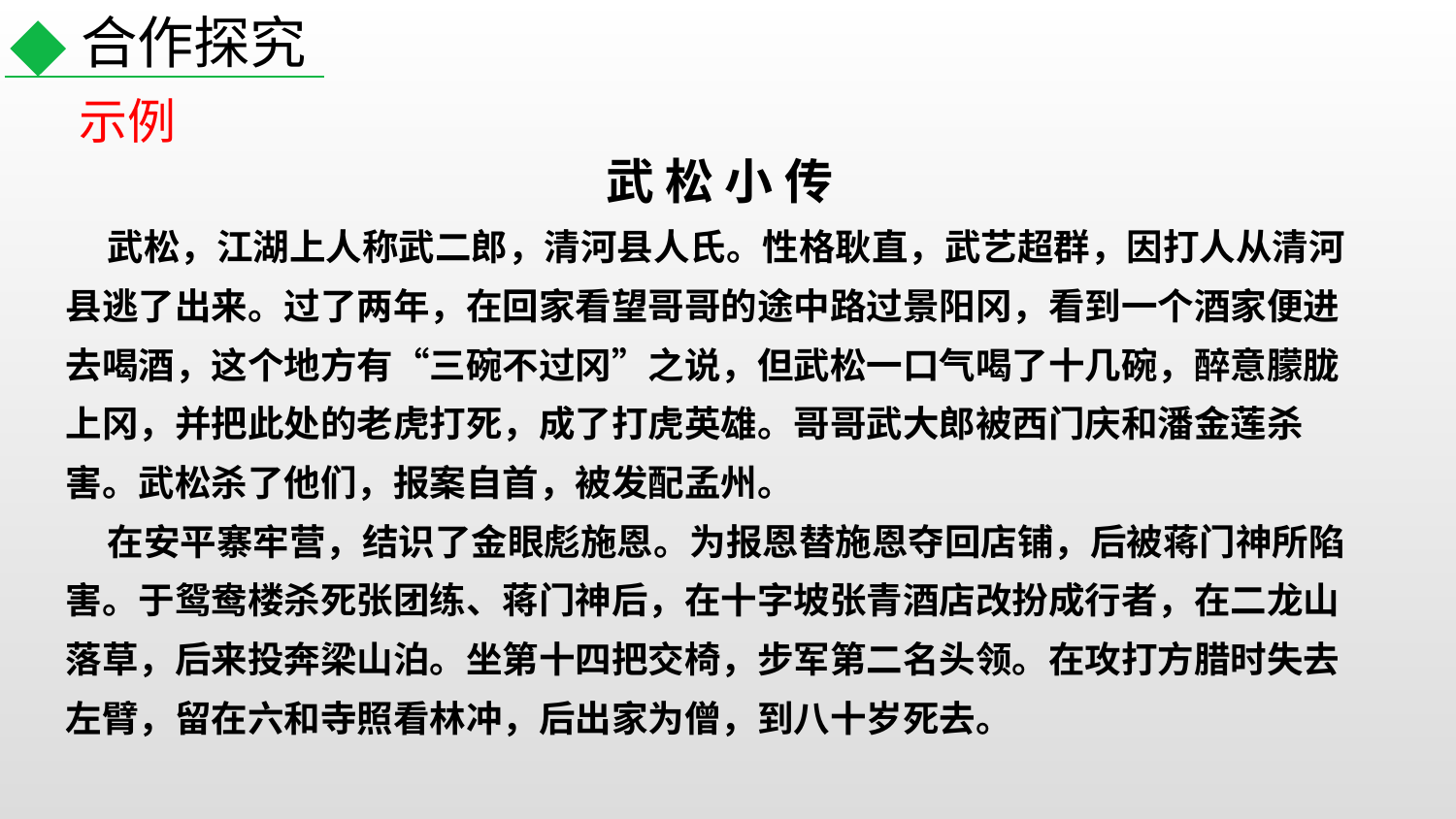

合作探究

示例
武 松 小 传
    武松，江湖上人称武二郎，清河县人氏。性格耿直，武艺超群，因打人从清河县逃了出来。过了两年，在回家看望哥哥的途中路过景阳冈，看到一个酒家便进去喝酒，这个地方有“三碗不过冈”之说，但武松一口气喝了十几碗，醉意朦胧上冈，并把此处的老虎打死，成了打虎英雄。哥哥武大郎被西门庆和潘金莲杀害。武松杀了他们，报案自首，被发配孟州。
    在安平寨牢营，结识了金眼彪施恩。为报恩替施恩夺回店铺，后被蒋门神所陷害。于鸳鸯楼杀死张团练、蒋门神后，在十字坡张青酒店改扮成行者，在二龙山落草，后来投奔梁山泊。坐第十四把交椅，步军第二名头领。在攻打方腊时失去左臂，留在六和寺照看林冲，后出家为僧，到八十岁死去。